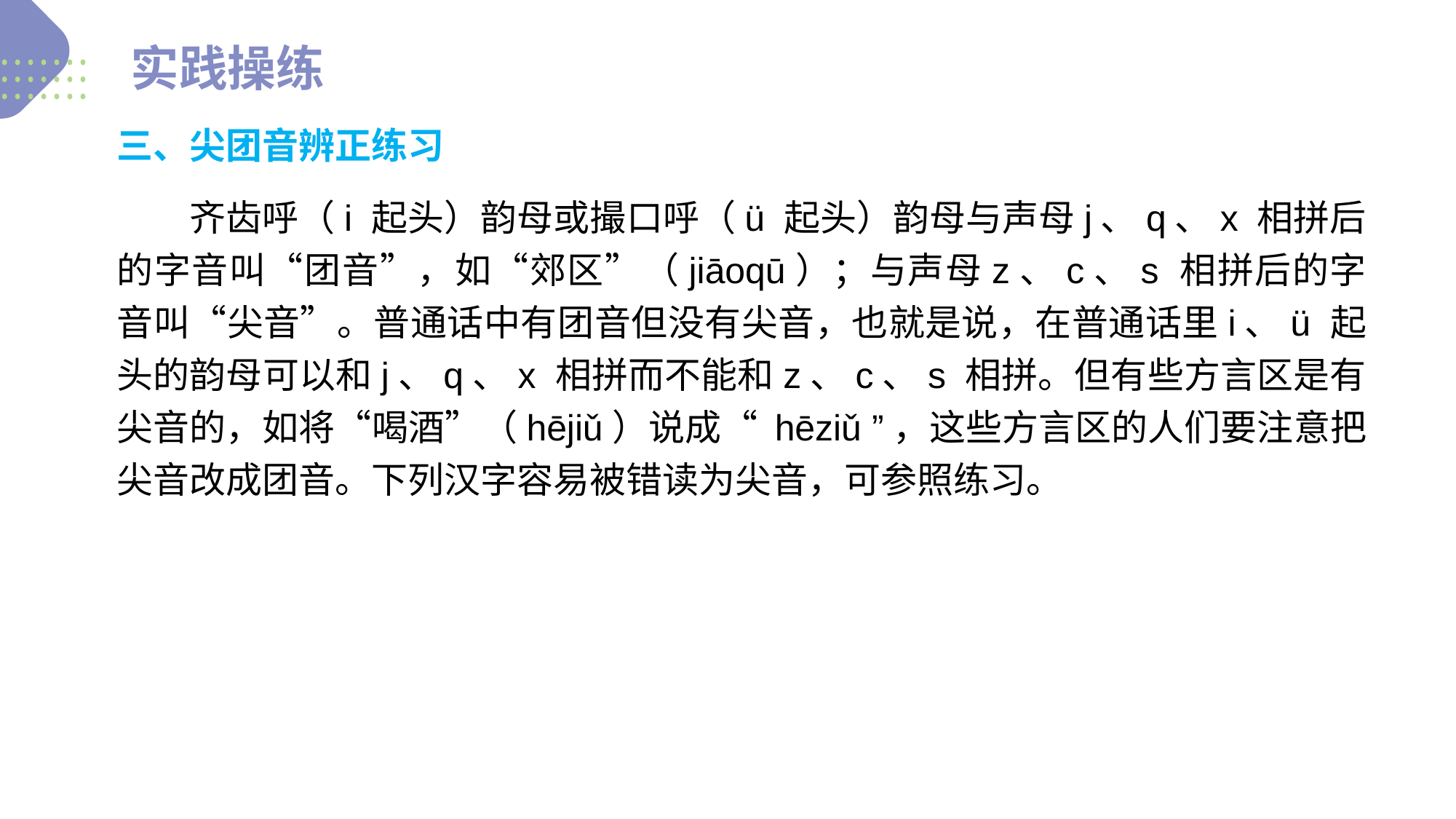

实践操练

三、尖团音辨正练习
　　齐齿呼（i 起头）韵母或撮口呼（ü 起头）韵母与声母j、q、x 相拼后的字音叫“团音”，如“郊区”（jiāoqū）；与声母z、c、s 相拼后的字音叫“尖音”。普通话中有团音但没有尖音，也就是说，在普通话里i、ü 起头的韵母可以和j、q、x 相拼而不能和z、c、s 相拼。但有些方言区是有尖音的，如将“喝酒”（hējiǔ）说成“ hēziǔ ”，这些方言区的人们要注意把尖音改成团音。下列汉字容易被错读为尖音，可参照练习。